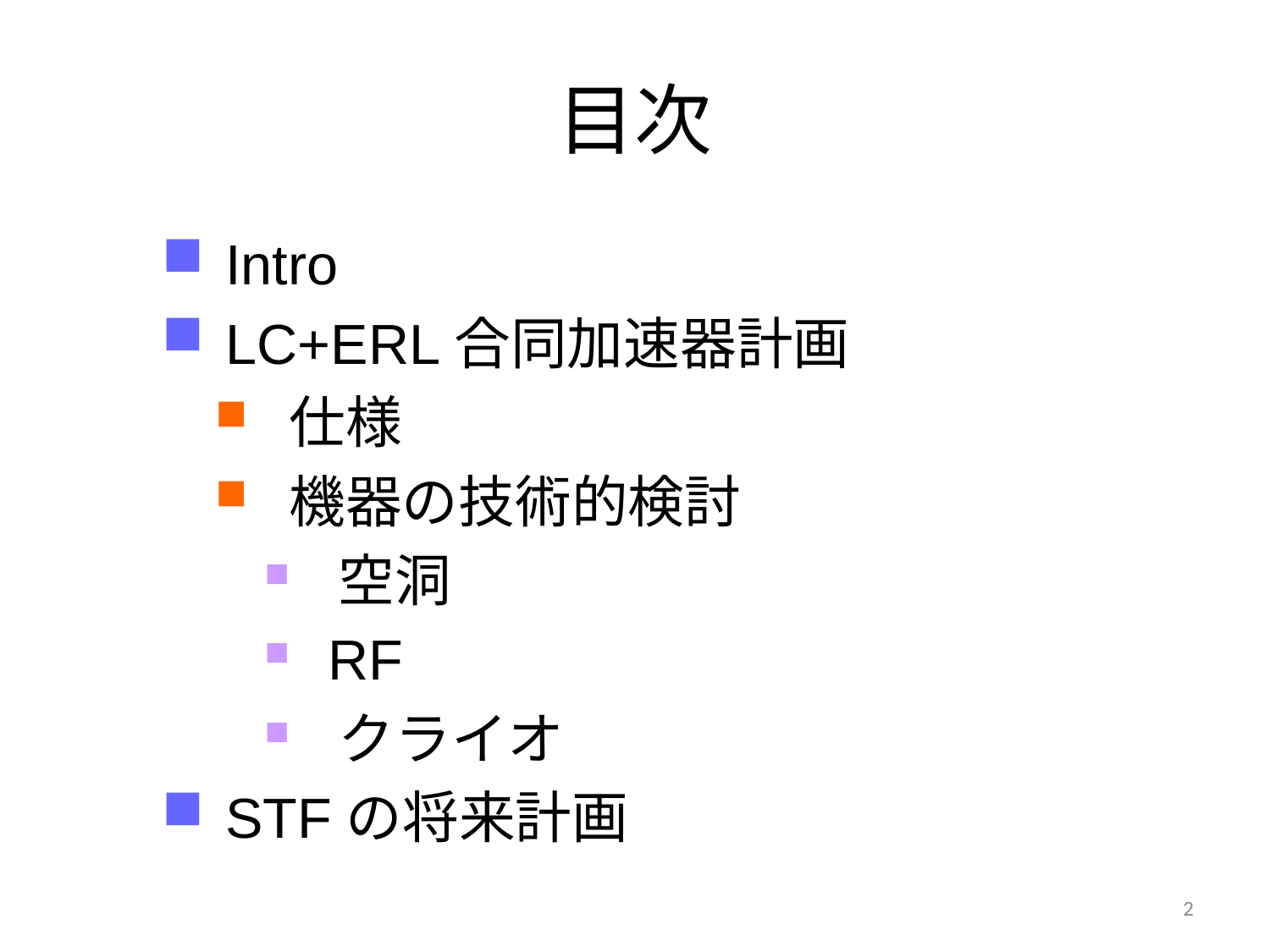

# 目次
 Intro
 LC+ERL合同加速器計画
 仕様
 機器の技術的検討
 空洞
 RF
 クライオ
 STFの将来計画
2